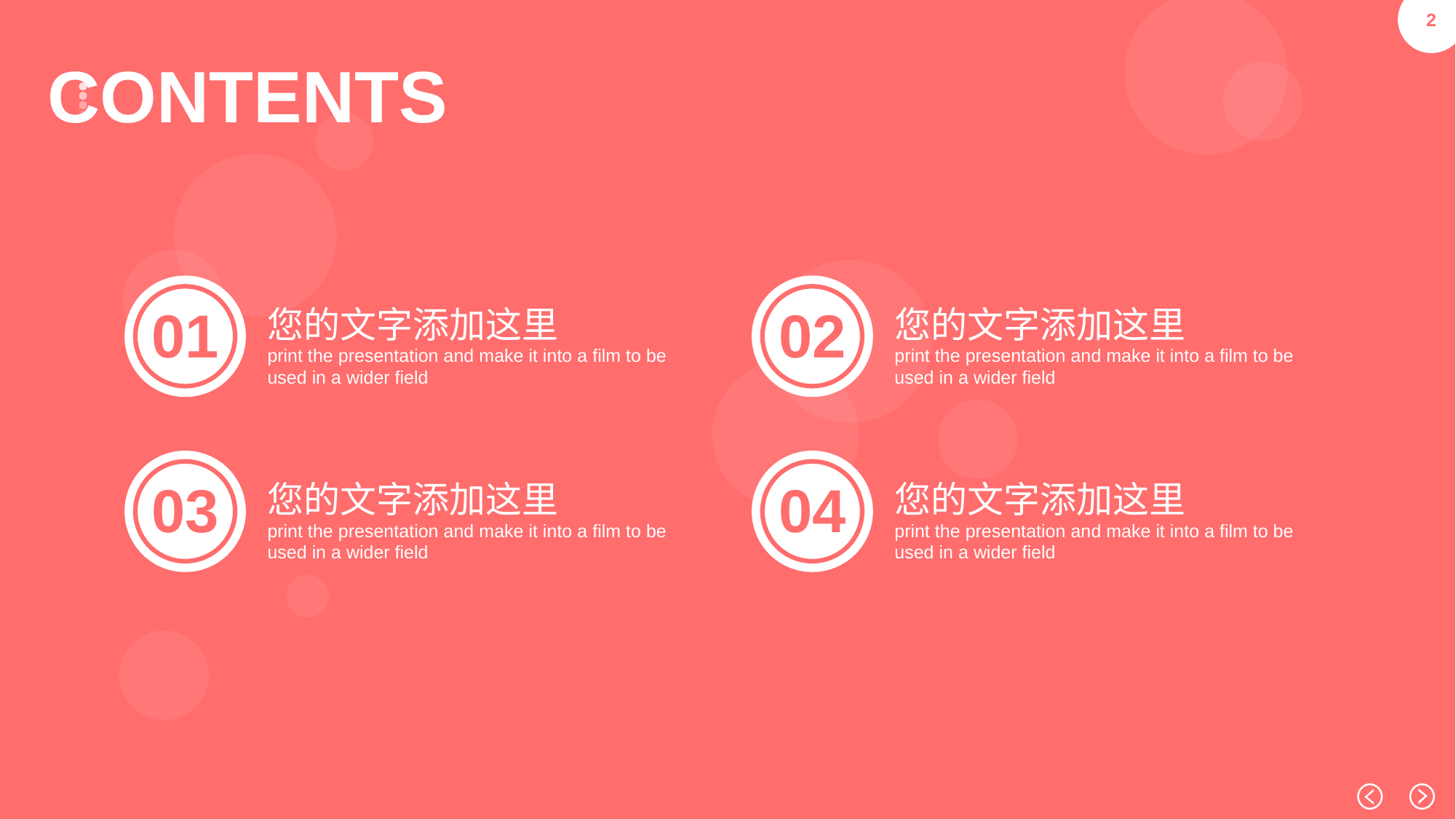

CONTENTS

01
您的文字添加这里
print the presentation and make it into a film to be used in a wider field

02
您的文字添加这里
print the presentation and make it into a film to be used in a wider field

03
您的文字添加这里
print the presentation and make it into a film to be used in a wider field

04
您的文字添加这里
print the presentation and make it into a film to be used in a wider field